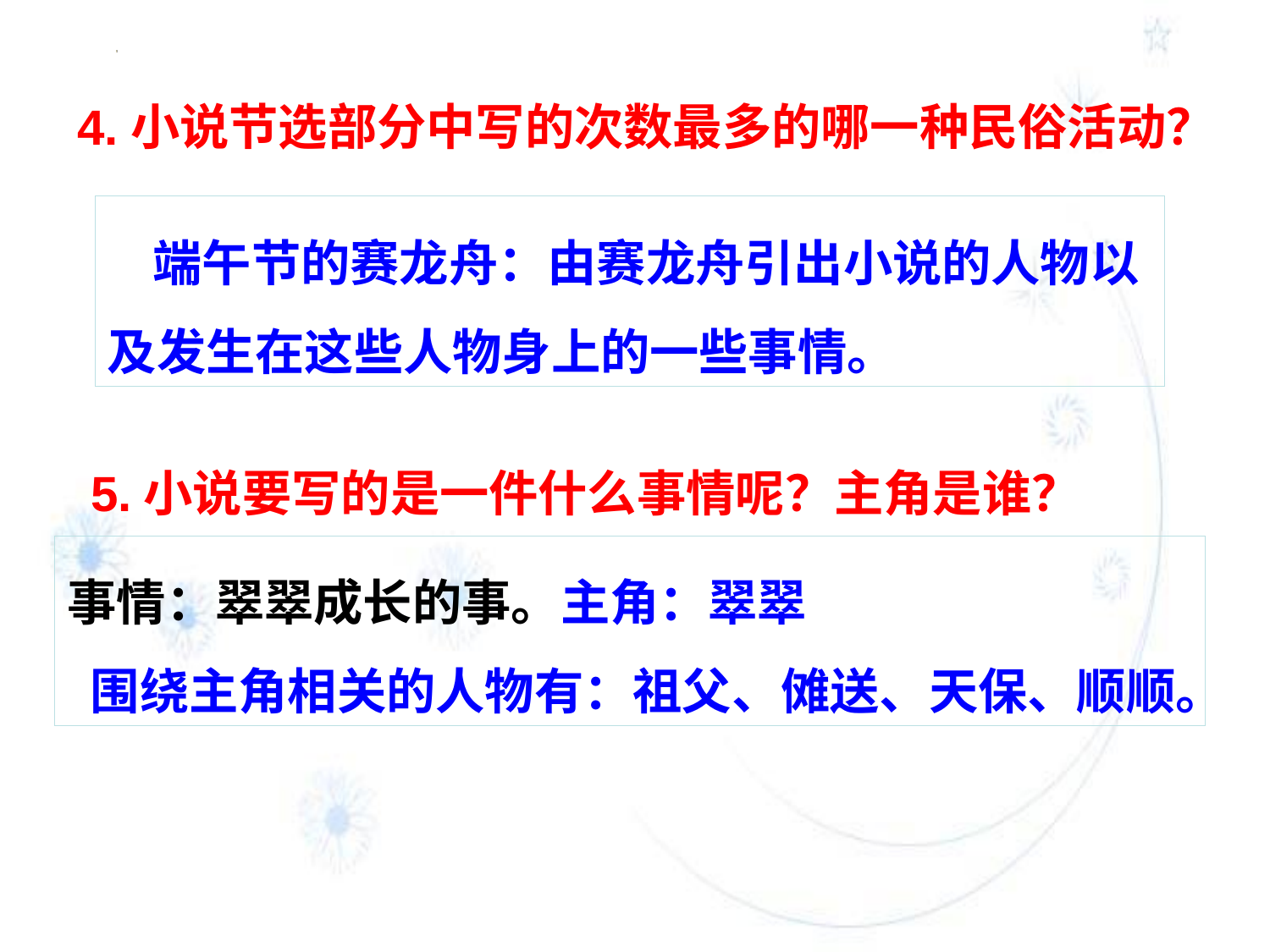

# 4.小说节选部分中写的次数最多的哪一种民俗活动？
   端午节的赛龙舟：由赛龙舟引出小说的人物以及发生在这些人物身上的一些事情。
5.小说要写的是一件什么事情呢？主角是谁？
事情：翠翠成长的事。主角：翠翠
 围绕主角相关的人物有：祖父、傩送、天保、顺顺。